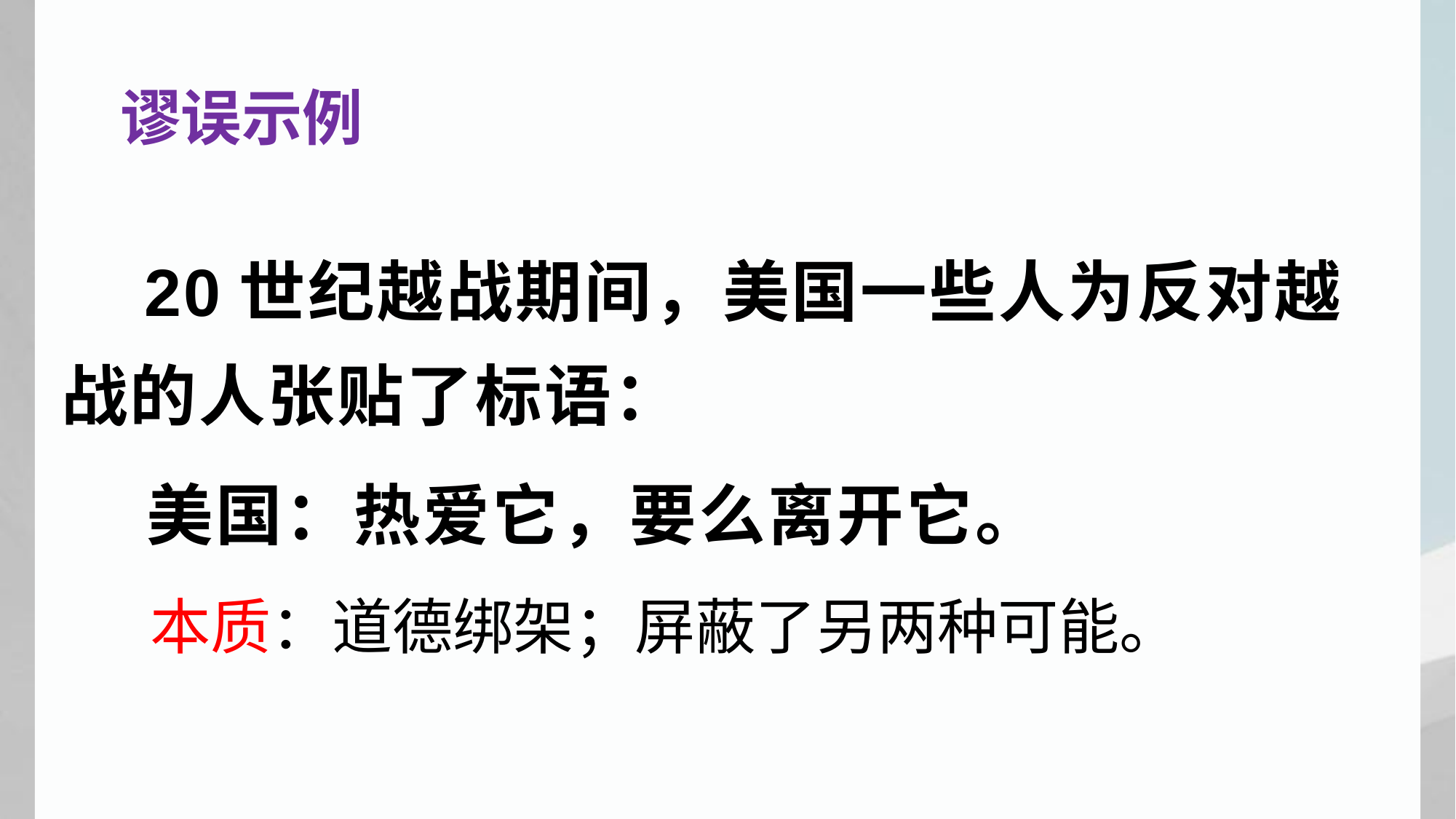

谬误示例
    20世纪越战期间，美国一些人为反对越战的人张贴了标语：
    美国：热爱它，要么离开它。
本质：道德绑架；屏蔽了另两种可能。